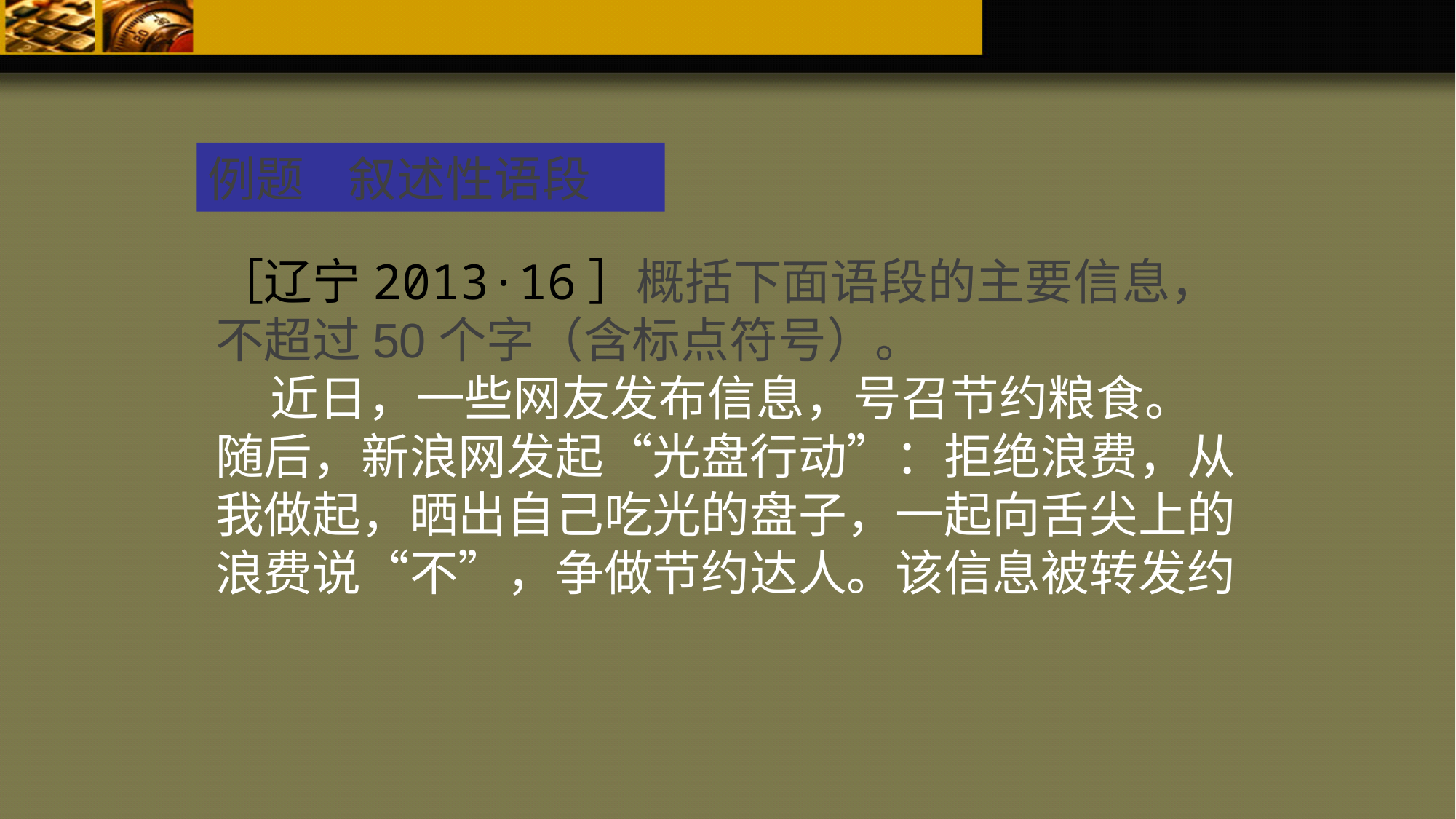

例题    叙述性语段
［辽宁2013·16］概括下面语段的主要信息，不超过50个字（含标点符号）。
    近日，一些网友发布信息，号召节约粮食。随后，新浪网发起“光盘行动”：拒绝浪费，从
我做起，晒出自己吃光的盘子，一起向舌尖上的浪费说“不”，争做节约达人。该信息被转发约